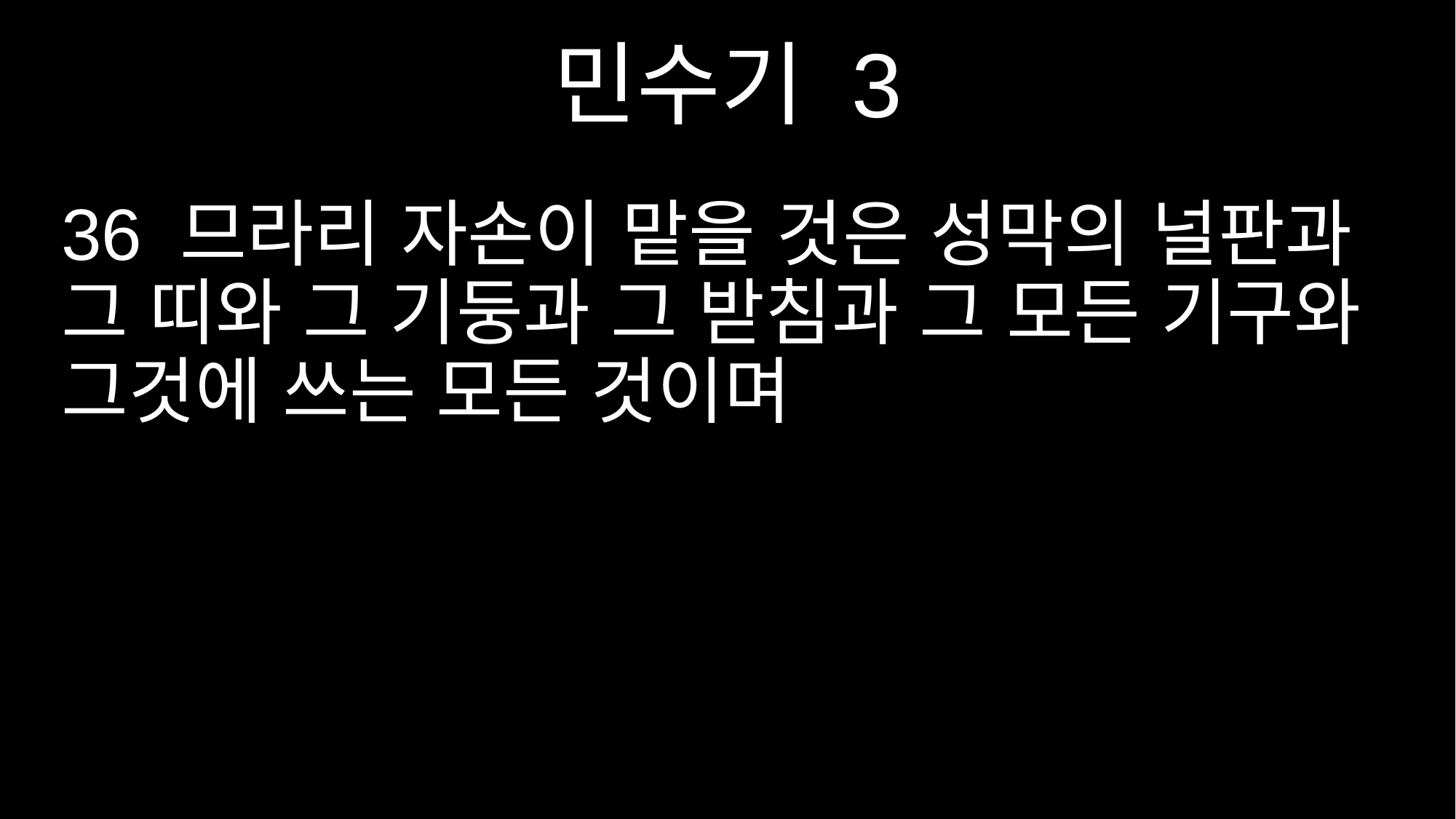

민수기 3
36 므라리 자손이 맡을 것은 성막의 널판과 그 띠와 그 기둥과 그 받침과 그 모든 기구와 그것에 쓰는 모든 것이며